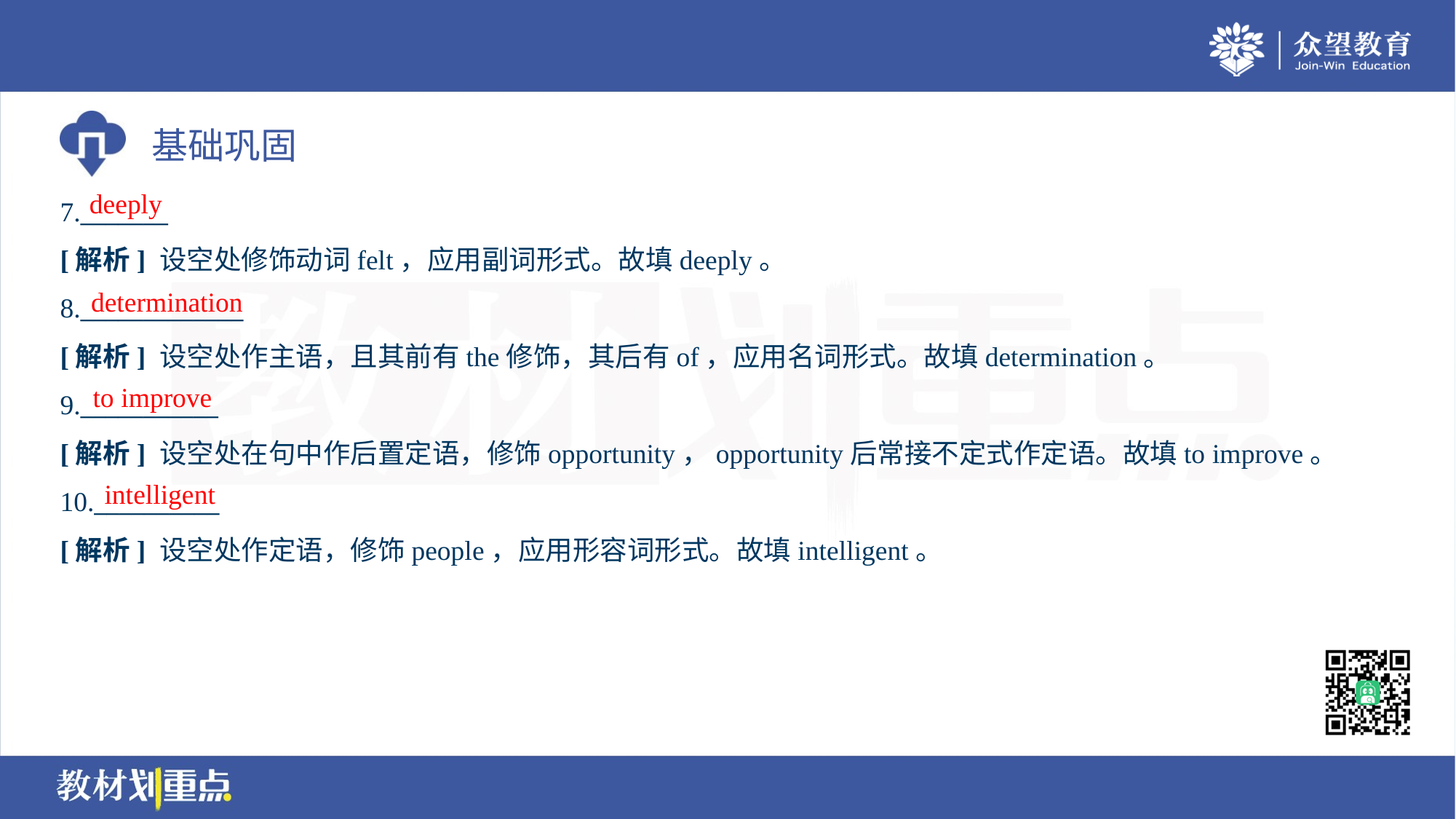

deeply
7._______
[解析] 设空处修饰动词felt，应用副词形式。故填deeply。
determination
8._____________
[解析] 设空处作主语，且其前有the修饰，其后有of，应用名词形式。故填determination。
to improve
9.___________
[解析] 设空处在句中作后置定语，修饰opportunity，opportunity后常接不定式作定语。故填to improve。
intelligent
10.__________
[解析] 设空处作定语，修饰people，应用形容词形式。故填intelligent。